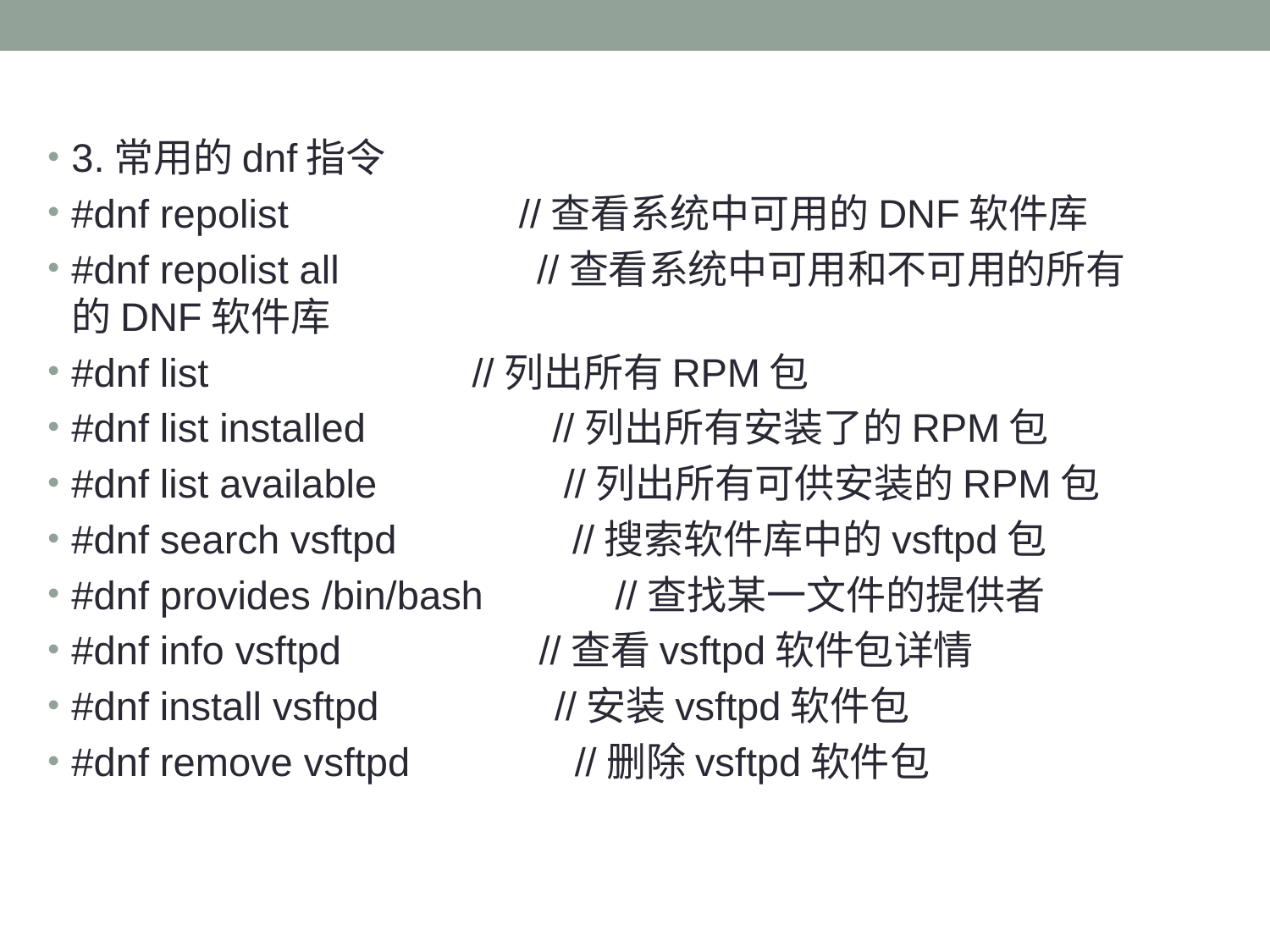

#
3.常用的dnf指令
#dnf repolist                     //查看系统中可用的DNF软件库
#dnf repolist all                  //查看系统中可用和不可用的所有的DNF软件库
#dnf list                        //列出所有RPM包
#dnf list installed                 //列出所有安装了的RPM包
#dnf list available                 //列出所有可供安装的RPM包
#dnf search vsftpd                //搜索软件库中的vsftpd包
#dnf provides /bin/bash            //查找某一文件的提供者
#dnf info vsftpd                  //查看vsftpd软件包详情
#dnf install vsftpd                //安装vsftpd软件包
#dnf remove vsftpd               //删除vsftpd软件包